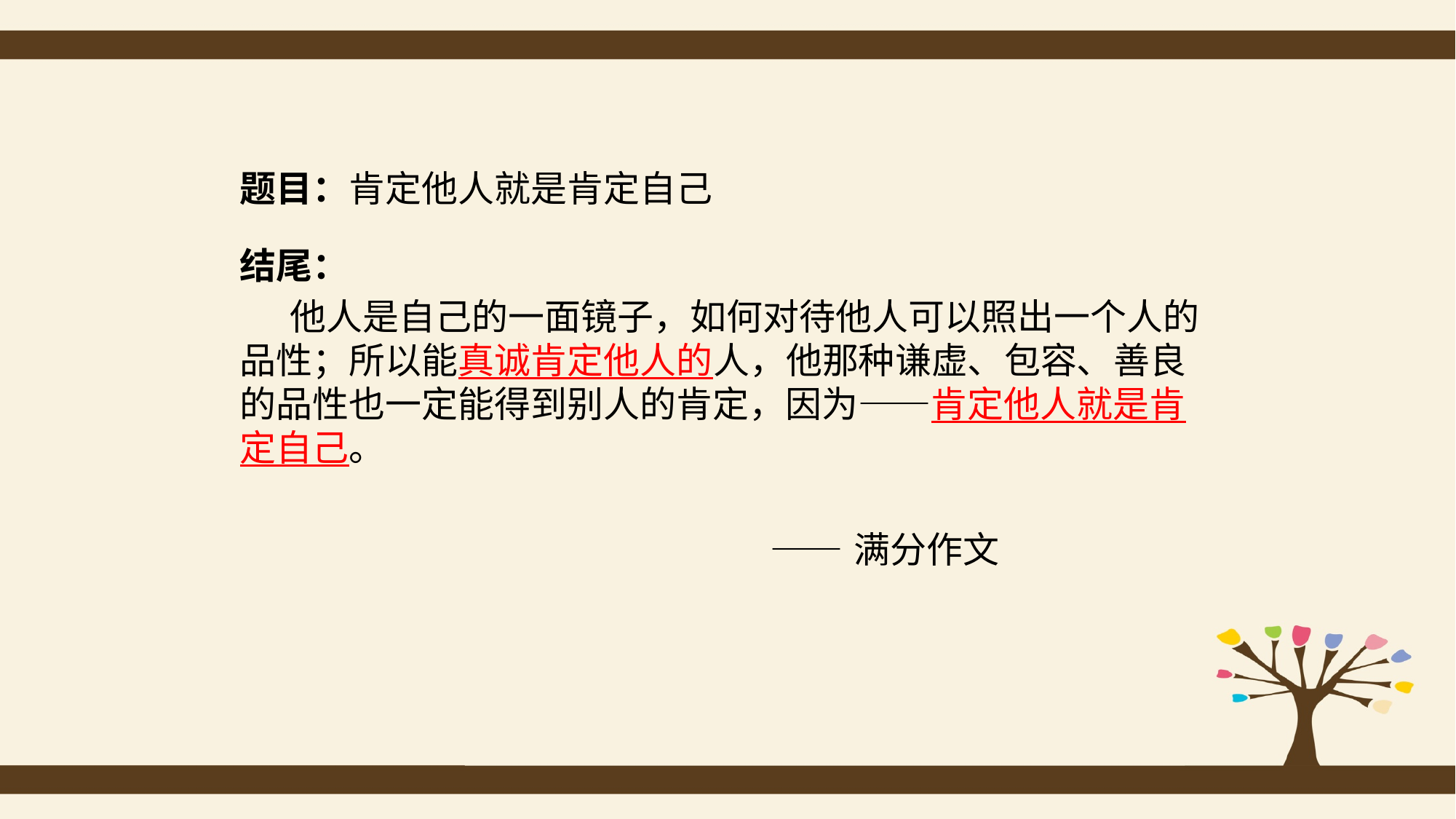

# 题目：肯定他人就是肯定自己
结尾：
     他人是自己的一面镜子，如何对待他人可以照出一个人的品性；所以能真诚肯定他人的人，他那种谦虚、包容、善良的品性也一定能得到别人的肯定，因为——肯定他人就是肯定自己。

                                                                 ——满分作文